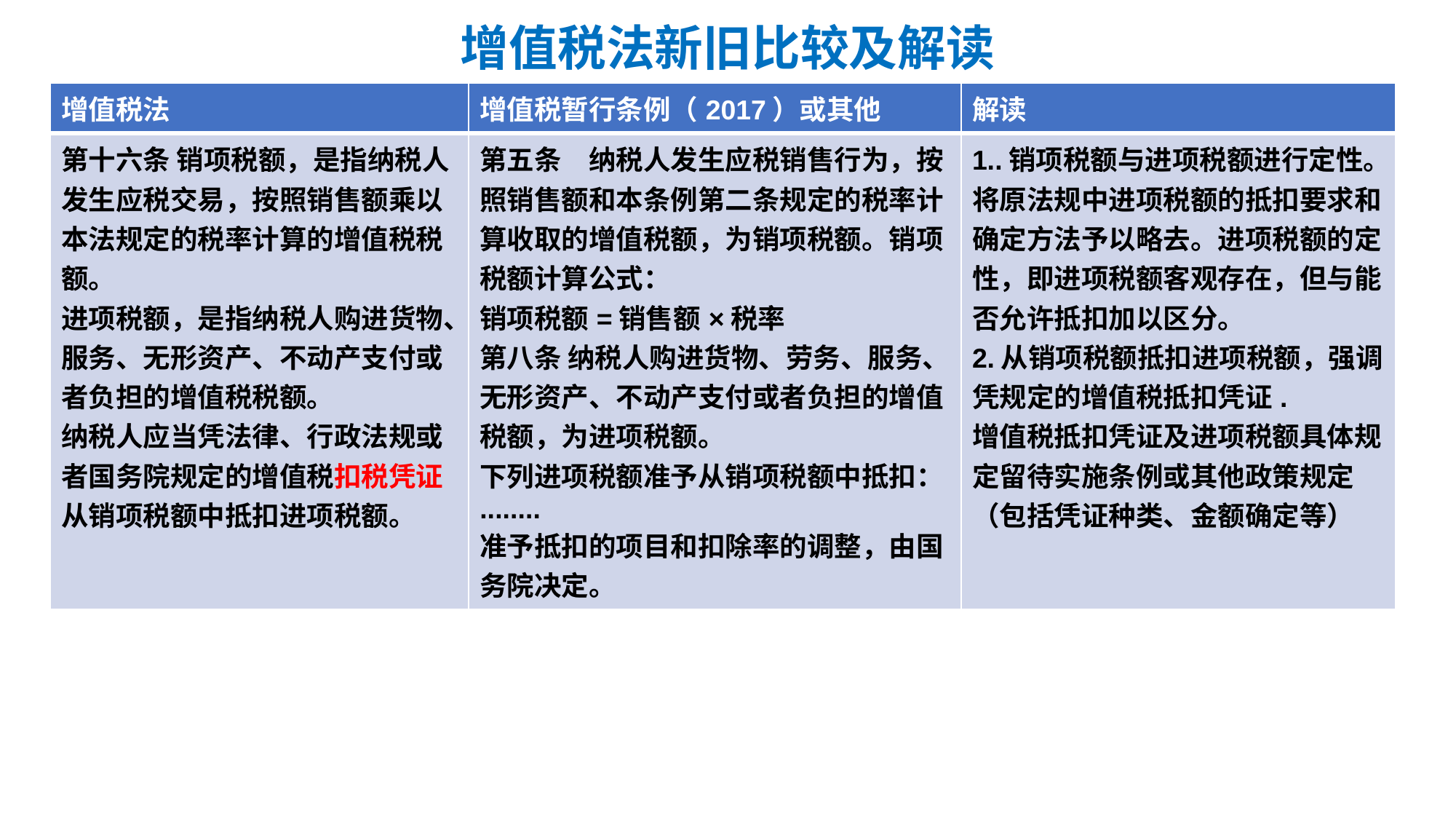

# 增值税法新旧比较及解读
| 增值税法 | 增值税暂行条例（2017）或其他 | 解读 |
| --- | --- | --- |
| 第十六条 销项税额，是指纳税人发生应税交易，按照销售额乘以本法规定的税率计算的增值税税额。 进项税额，是指纳税人购进货物、服务、无形资产、不动产支付或者负担的增值税税额。 纳税人应当凭法律、行政法规或者国务院规定的增值税扣税凭证从销项税额中抵扣进项税额。 | 第五条　纳税人发生应税销售行为，按照销售额和本条例第二条规定的税率计算收取的增值税额，为销项税额。销项税额计算公式： 销项税额=销售额×税率 第八条 纳税人购进货物、劳务、服务、无形资产、不动产支付或者负担的增值税额，为进项税额。 下列进项税额准予从销项税额中抵扣： ........ 准予抵扣的项目和扣除率的调整，由国务院决定。 | 1..销项税额与进项税额进行定性。将原法规中进项税额的抵扣要求和确定方法予以略去。进项税额的定性，即进项税额客观存在，但与能否允许抵扣加以区分。 2.从销项税额抵扣进项税额，强调凭规定的增值税抵扣凭证. 增值税抵扣凭证及进项税额具体规定留待实施条例或其他政策规定（包括凭证种类、金额确定等） |